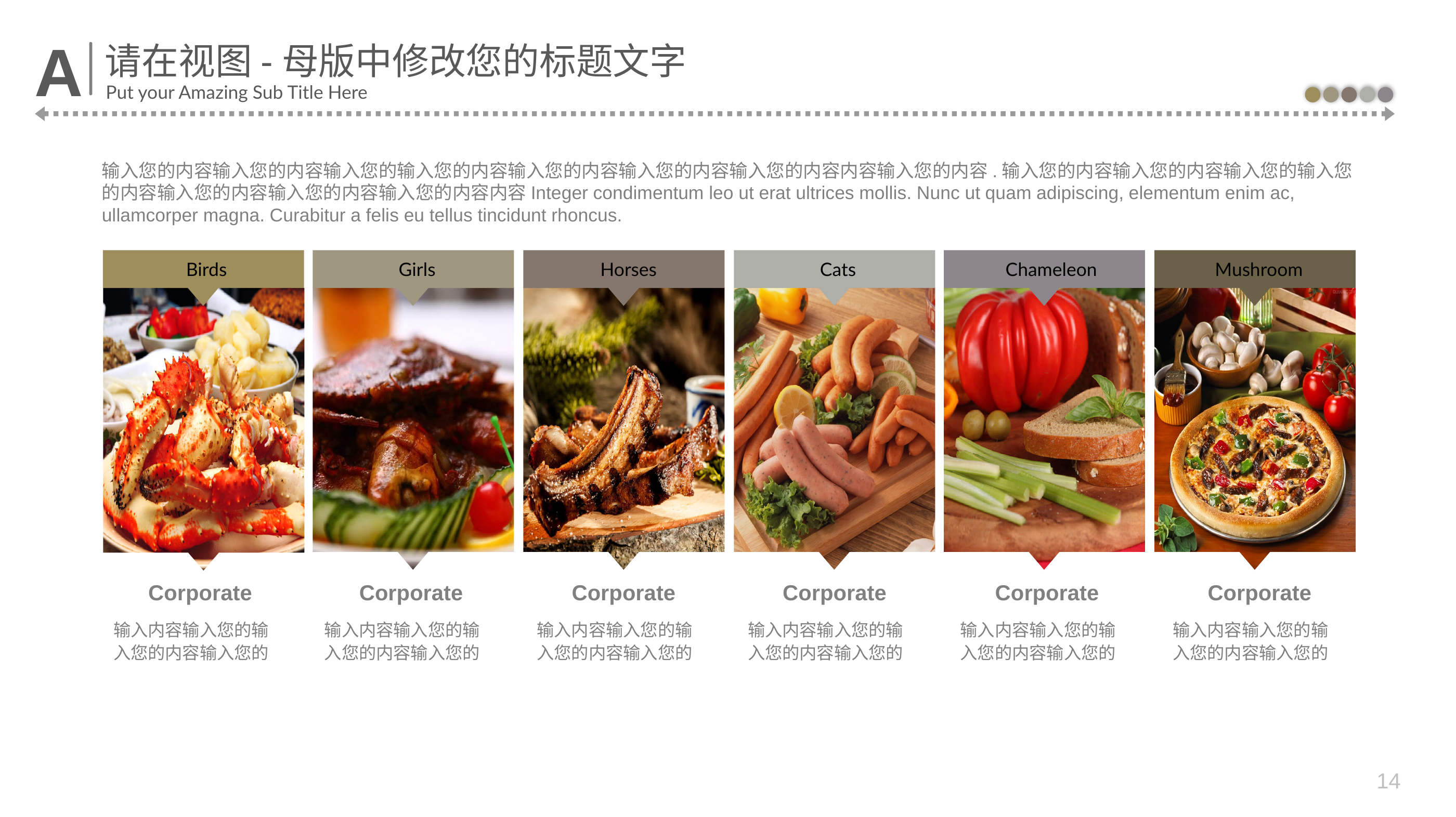

输入您的内容输入您的内容输入您的输入您的内容输入您的内容输入您的内容输入您的内容内容输入您的内容.输入您的内容输入您的内容输入您的输入您的内容输入您的内容输入您的内容输入您的内容内容Integer condimentum leo ut erat ultrices mollis. Nunc ut quam adipiscing, elementum enim ac, ullamcorper magna. Curabitur a felis eu tellus tincidunt rhoncus.

Birds

Girls

Horses

Cats

Chameleon

Mushroom

Corporate
输入内容输入您的输入您的内容输入您的
Corporate
输入内容输入您的输入您的内容输入您的
Corporate
输入内容输入您的输入您的内容输入您的
Corporate
输入内容输入您的输入您的内容输入您的
Corporate
输入内容输入您的输入您的内容输入您的
Corporate
输入内容输入您的输入您的内容输入您的
14